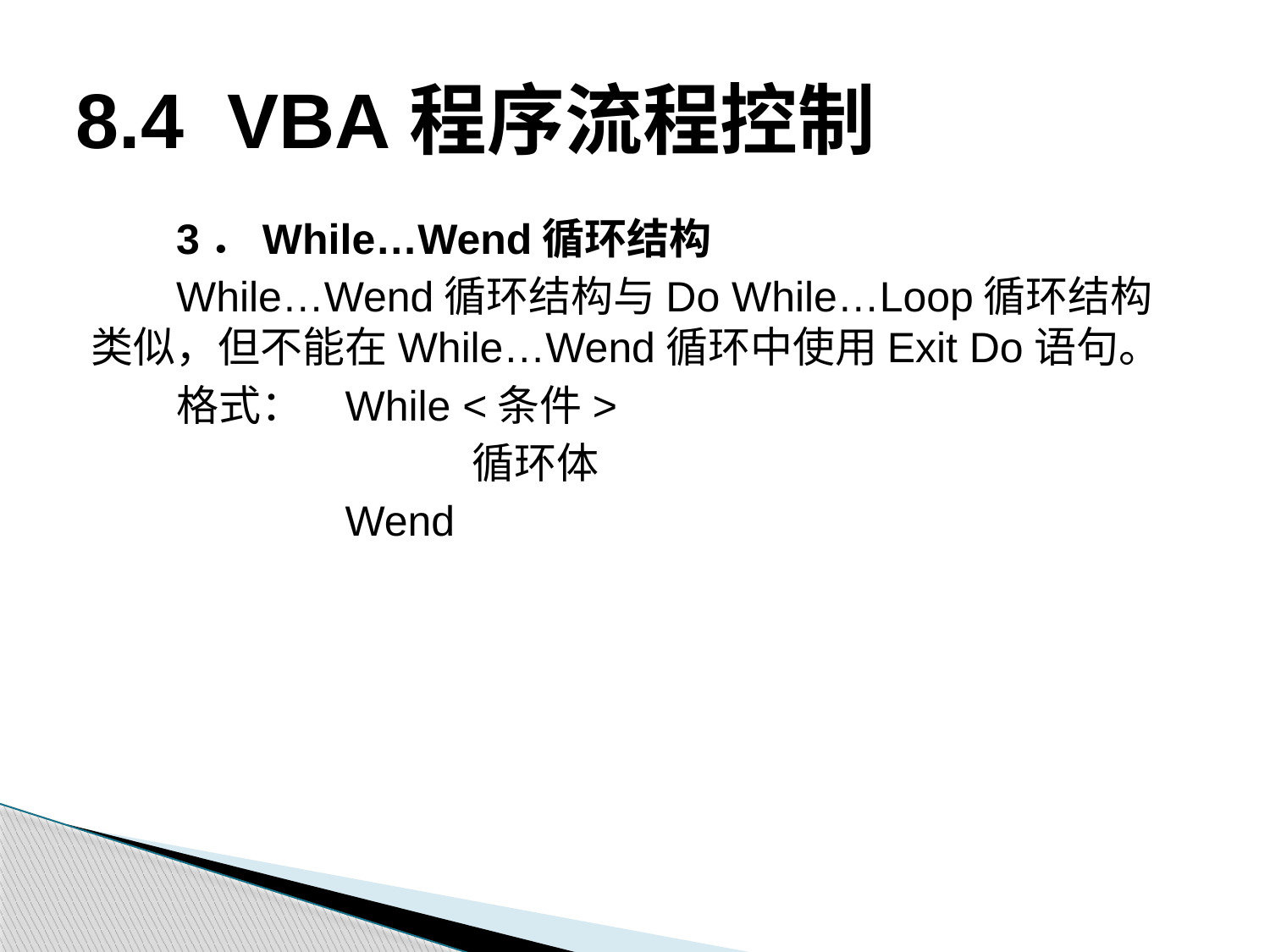

# 8.4  VBA程序流程控制
3．While…Wend循环结构
While…Wend循环结构与Do While…Loop循环结构类似，但不能在While…Wend循环中使用Exit Do语句。
格式：	While <条件>
			循环体
		Wend